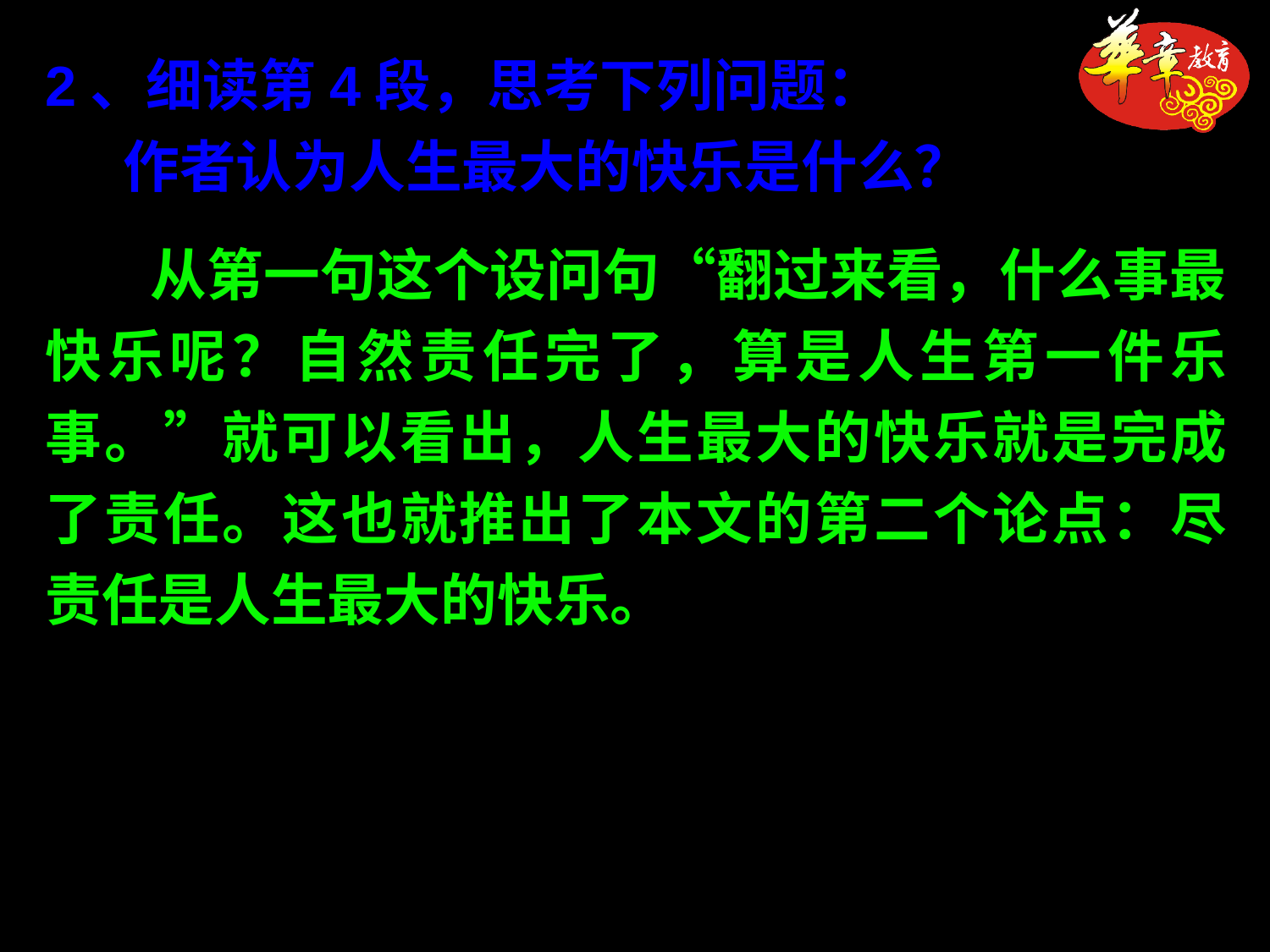

2、细读第4段，思考下列问题：
     作者认为人生最大的快乐是什么？
       从第一句这个设问句“翻过来看，什么事最快乐呢？自然责任完了，算是人生第一件乐事。”就可以看出，人生最大的快乐就是完成了责任。这也就推出了本文的第二个论点：尽责任是人生最大的快乐。